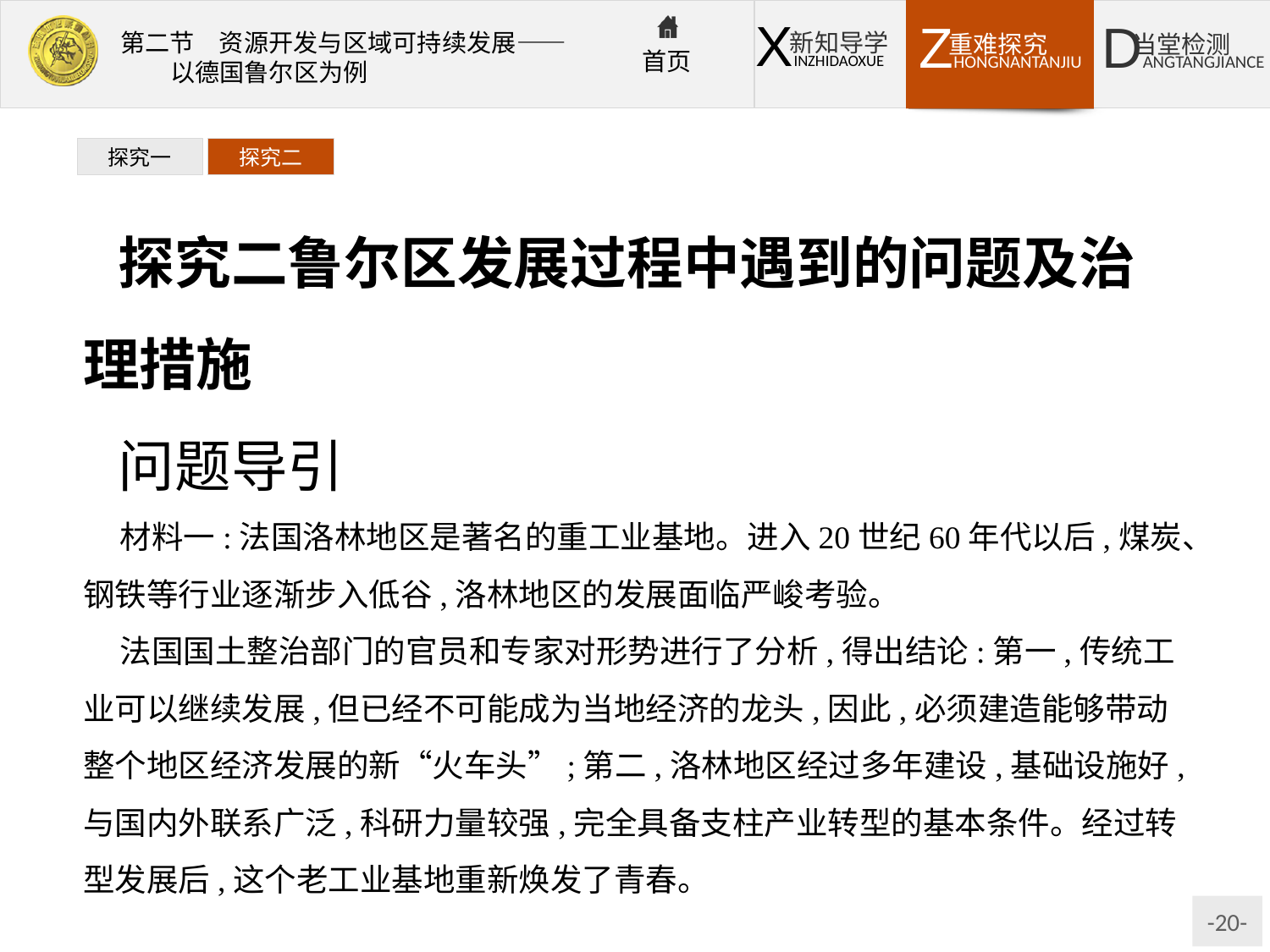

探究一
探究二
探究二鲁尔区发展过程中遇到的问题及治理措施
问题导引
材料一:法国洛林地区是著名的重工业基地。进入20世纪60年代以后,煤炭、钢铁等行业逐渐步入低谷,洛林地区的发展面临严峻考验。
法国国土整治部门的官员和专家对形势进行了分析,得出结论:第一,传统工业可以继续发展,但已经不可能成为当地经济的龙头,因此,必须建造能够带动整个地区经济发展的新“火车头”;第二,洛林地区经过多年建设,基础设施好,与国内外联系广泛,科研力量较强,完全具备支柱产业转型的基本条件。经过转型发展后,这个老工业基地重新焕发了青春。